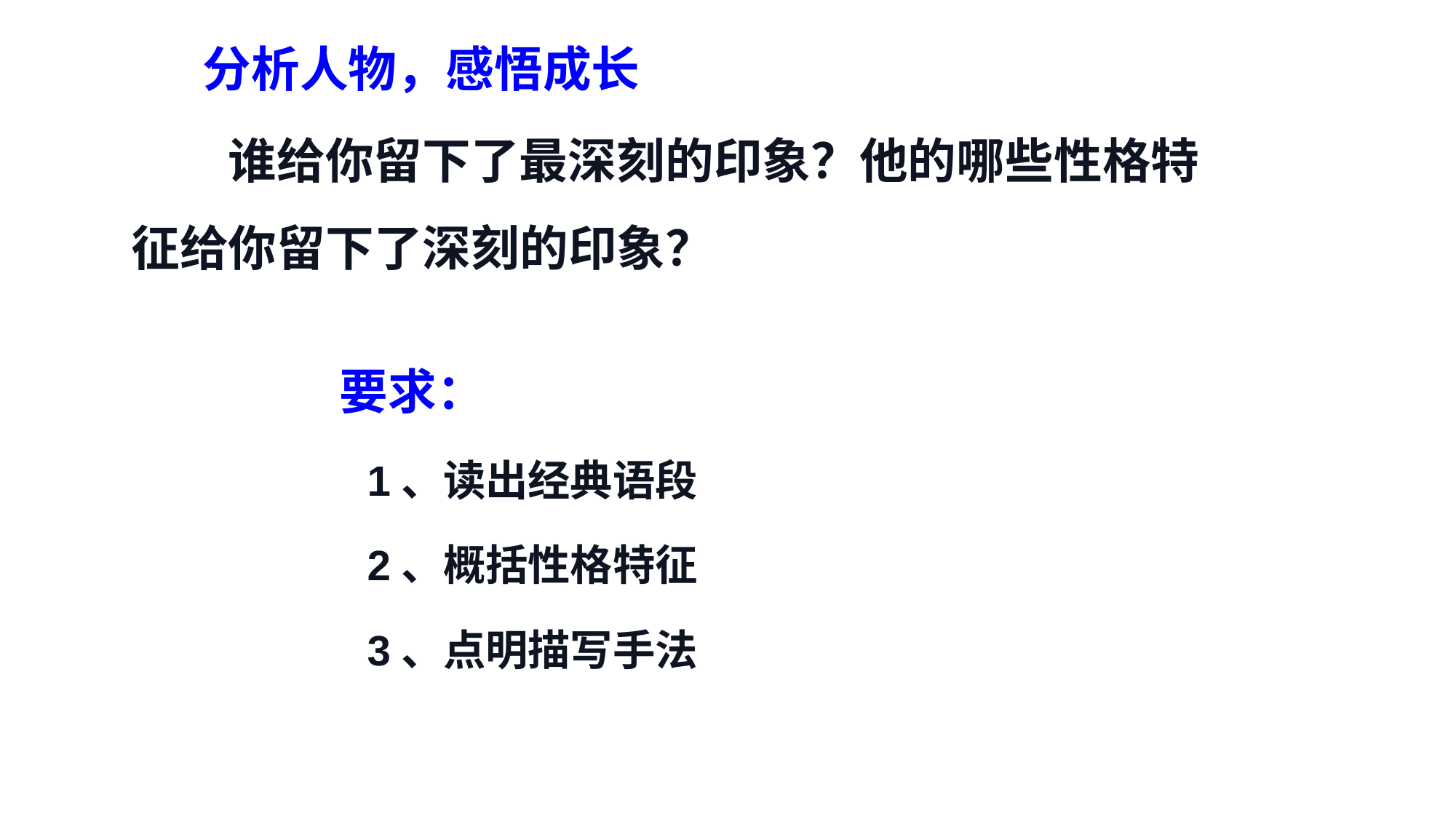

分析人物，感悟成长
         谁给你留下了最深刻的印象？他的哪些性格特征给你留下了深刻的印象？
 要求：
    1、读出经典语段
    2、概括性格特征
    3、点明描写手法